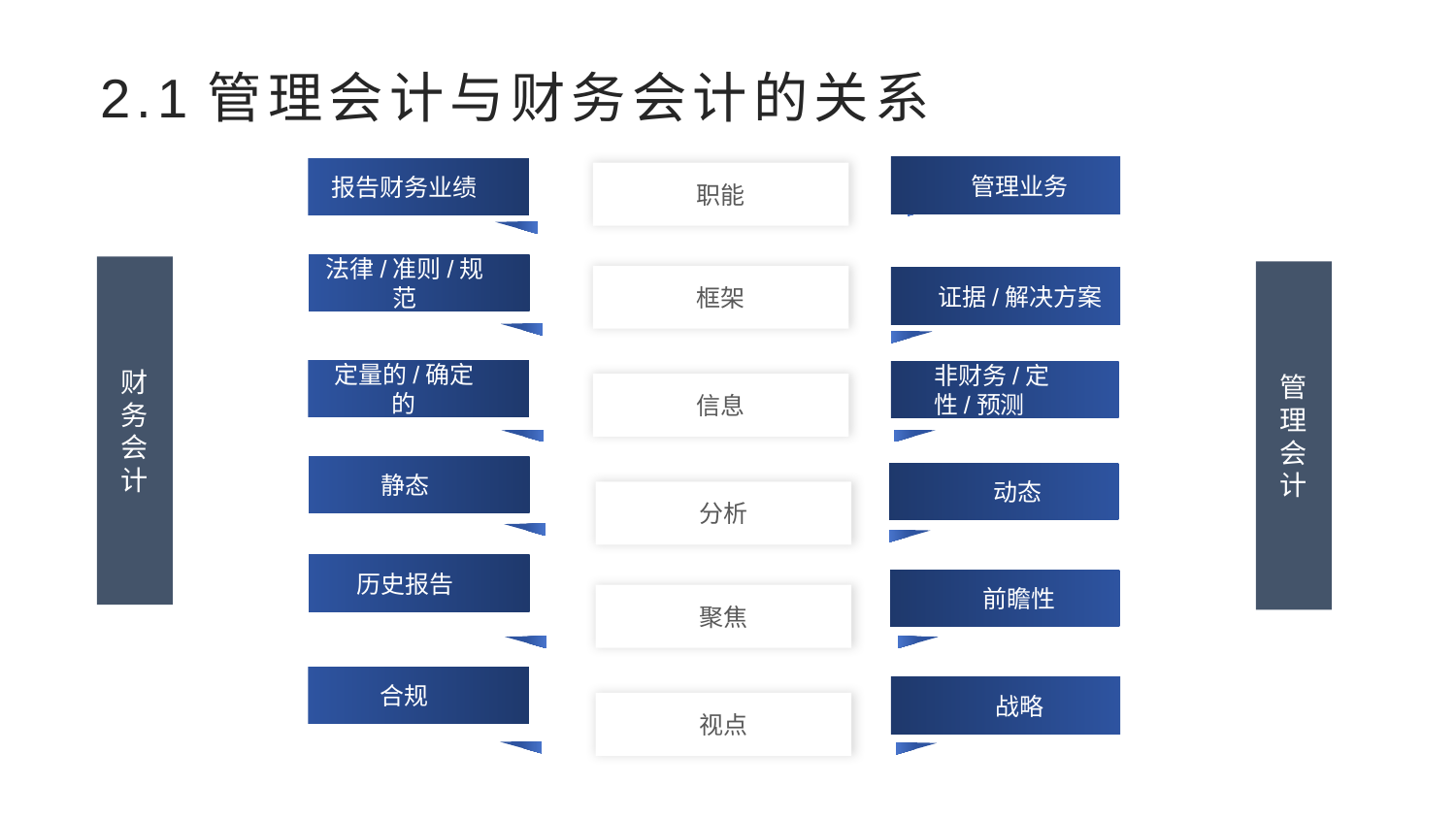

# 2.1管理会计与财务会计的关系
管理业务
报告财务业绩
职能

法律/准则/规范
框架
证据/解决方案

定量的/确定的
非财务/定性/预测
信息

静态
动态
分析

历史报告
前瞻性
聚焦

合规
战略
视点

财务会计
管理会计